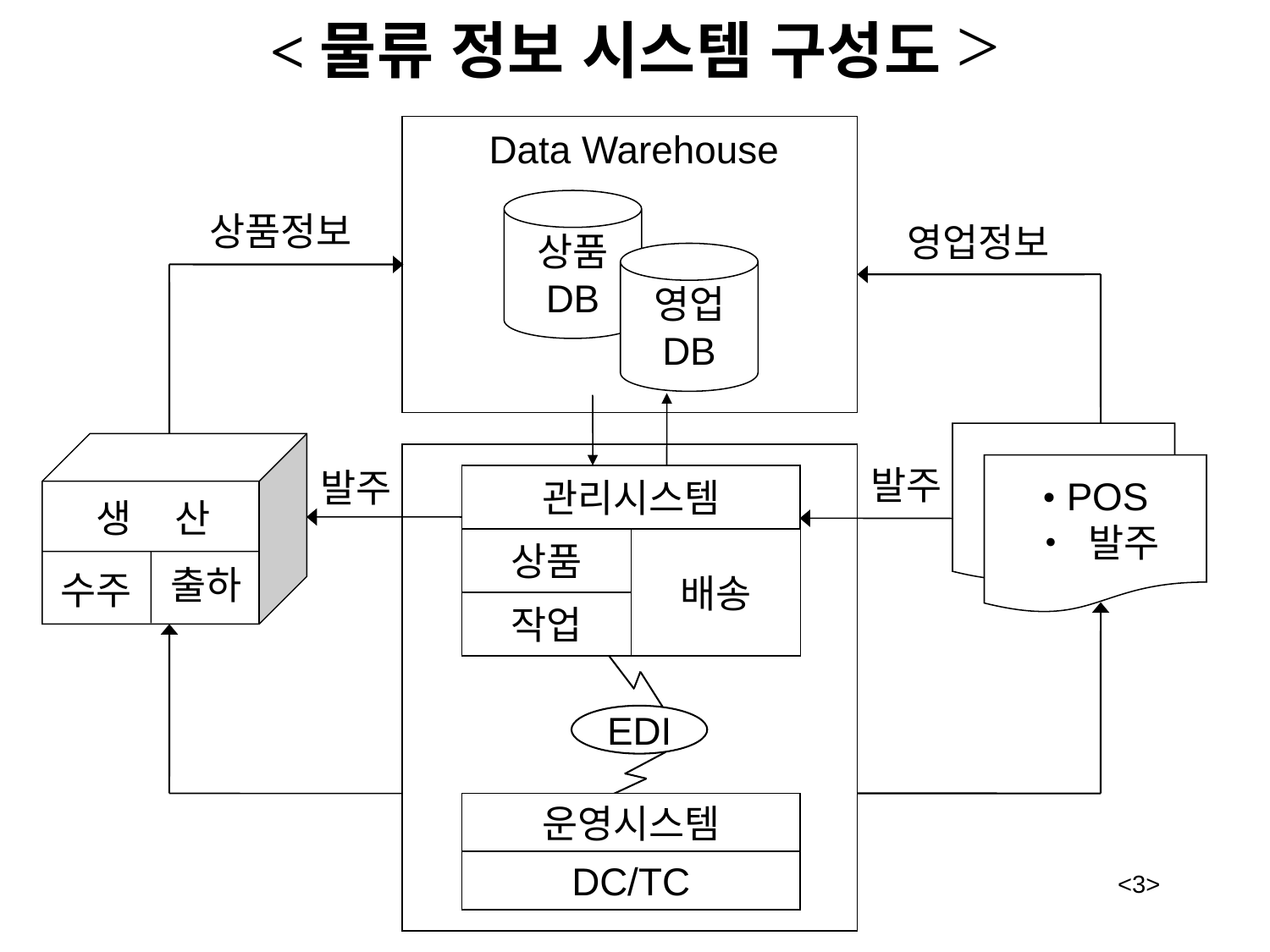

# <물류 정보 시스템 구성도>

Data Warehouse
상품
DB
영업
DB
상품정보
영업정보

• POS
• 발주

발주
발주
관리시스템
생    산

상품
배송

출하
수주
작업

EDI

운영시스템
DC/TC
<3>